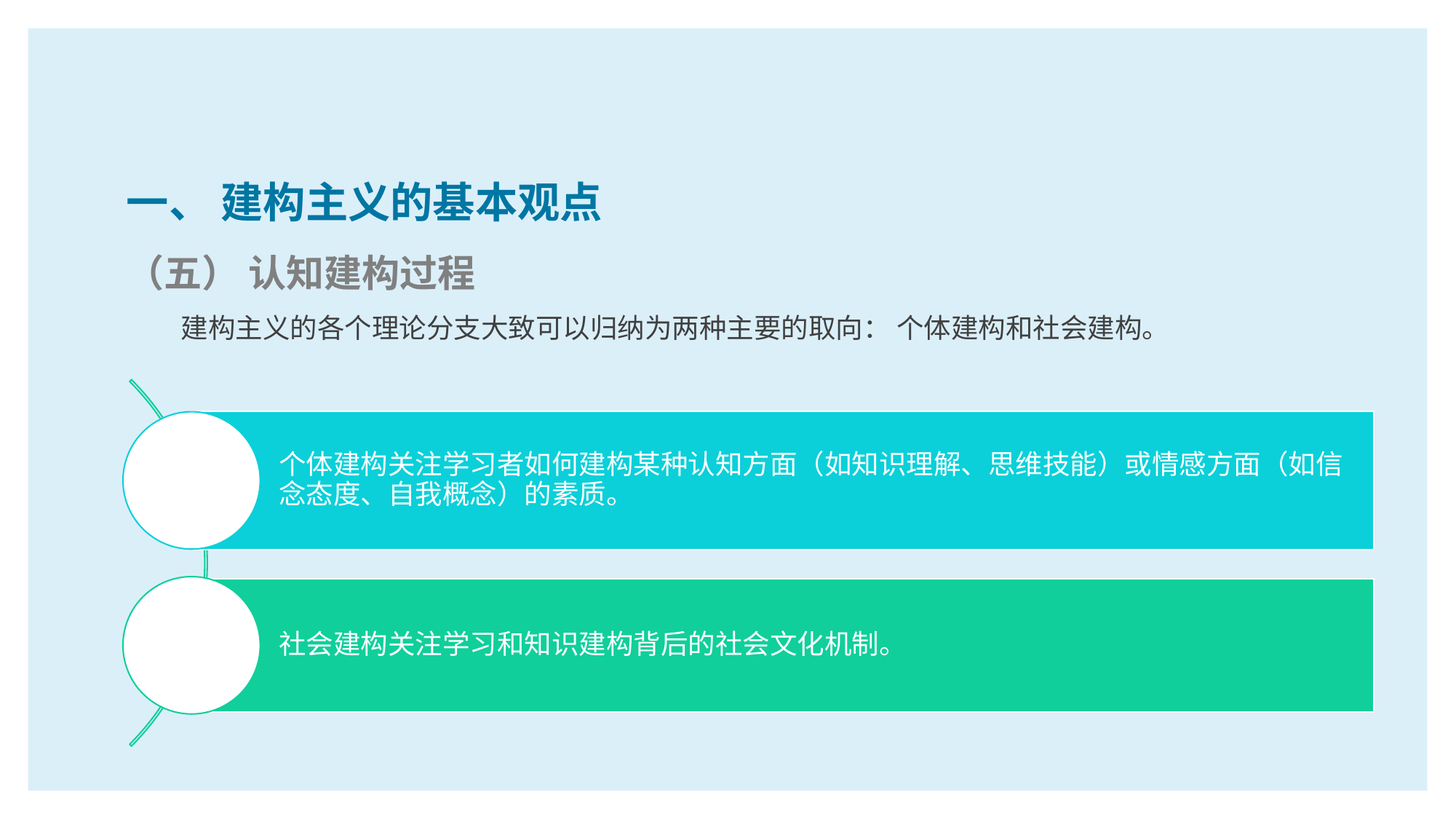

一、 建构主义的基本观点
（五） 认知建构过程
建构主义的各个理论分支大致可以归纳为两种主要的取向： 个体建构和社会建构。
个体建构关注学习者如何建构某种认知方面（如知识理解、思维技能）或情感方面（如信念态度、自我概念）的素质。
社会建构关注学习和知识建构背后的社会文化机制。